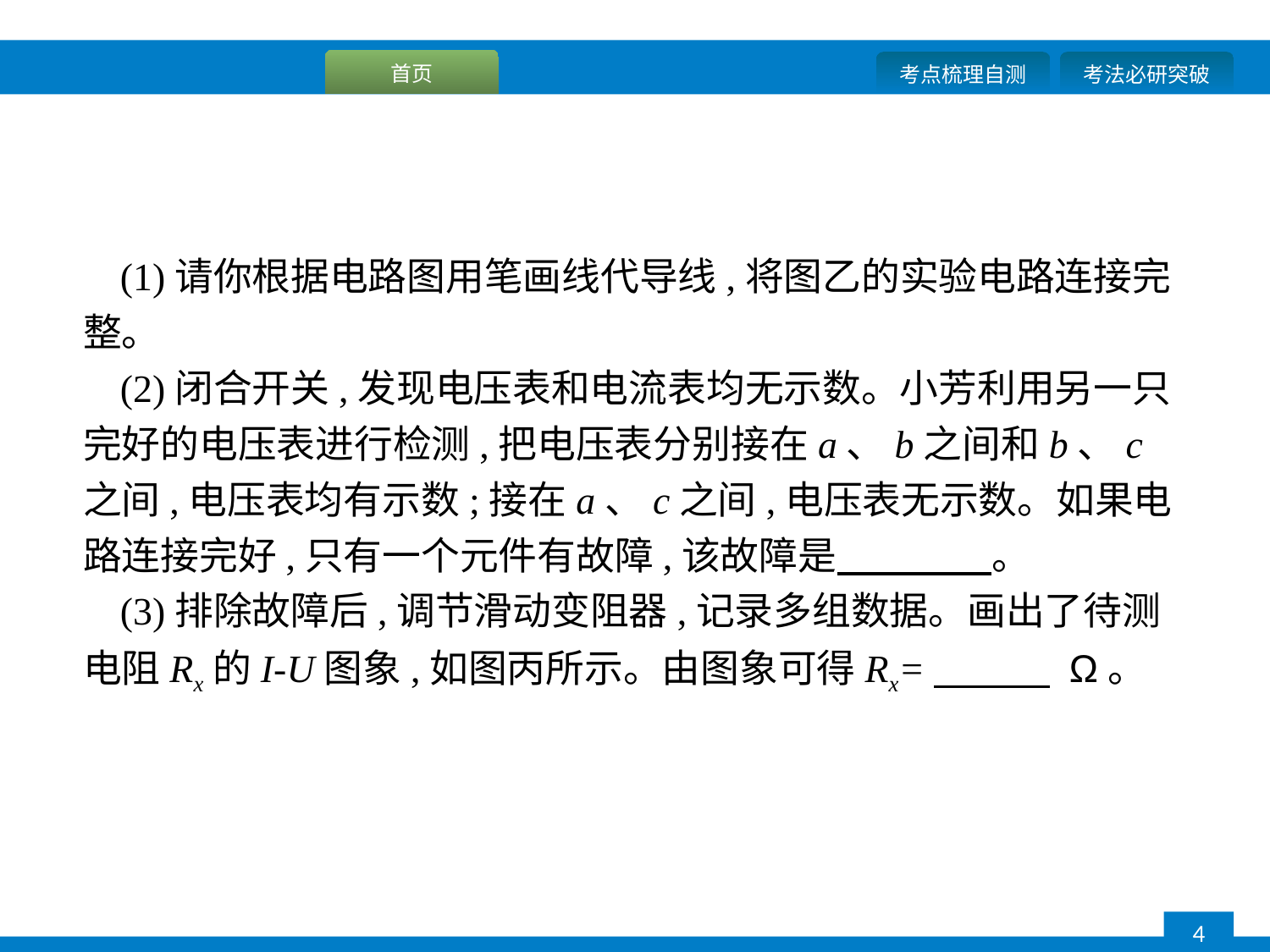

(1)请你根据电路图用笔画线代导线,将图乙的实验电路连接完整。
(2)闭合开关,发现电压表和电流表均无示数。小芳利用另一只完好的电压表进行检测,把电压表分别接在a、b之间和b、c之间,电压表均有示数;接在a、c之间,电压表无示数。如果电路连接完好,只有一个元件有故障,该故障是　　　　。
(3)排除故障后,调节滑动变阻器,记录多组数据。画出了待测电阻Rx的I-U图象,如图丙所示。由图象可得Rx=　　　 Ω。